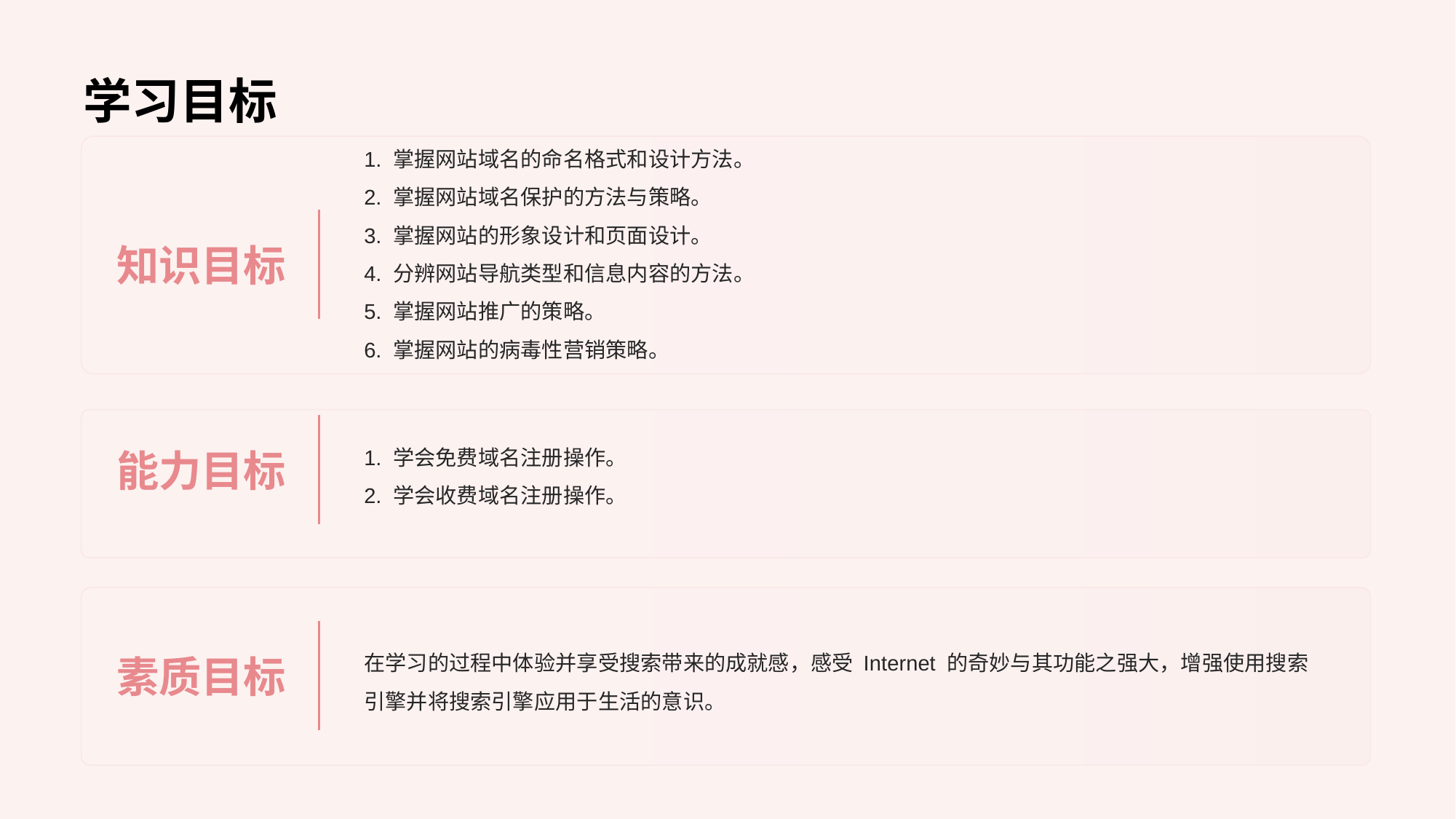

# 学习目标
1. 掌握网站域名的命名格式和设计方法。
2. 掌握网站域名保护的方法与策略。
3. 掌握网站的形象设计和页面设计。
4. 分辨网站导航类型和信息内容的方法。
5. 掌握网站推广的策略。
6. 掌握网站的病毒性营销策略。

知识目标
能力目标
1. 学会免费域名注册操作。
2. 学会收费域名注册操作。

素质目标

在学习的过程中体验并享受搜索带来的成就感，感受 Internet 的奇妙与其功能之强大，增强使用搜索引擎并将搜索引擎应用于生活的意识。